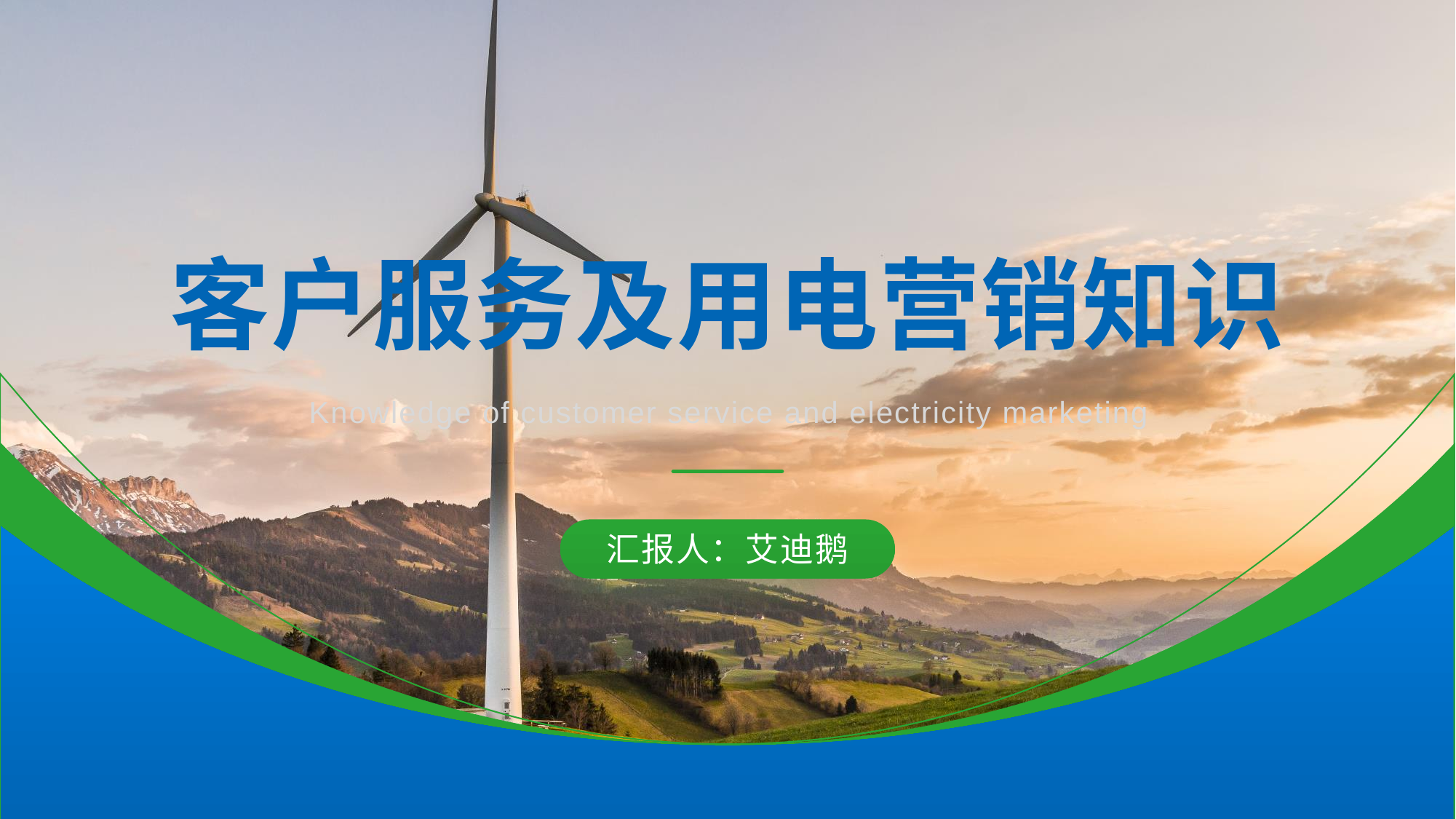

客户服务及用电营销知识
Knowledge of customer service and electricity marketing
汇报人：艾迪鹅